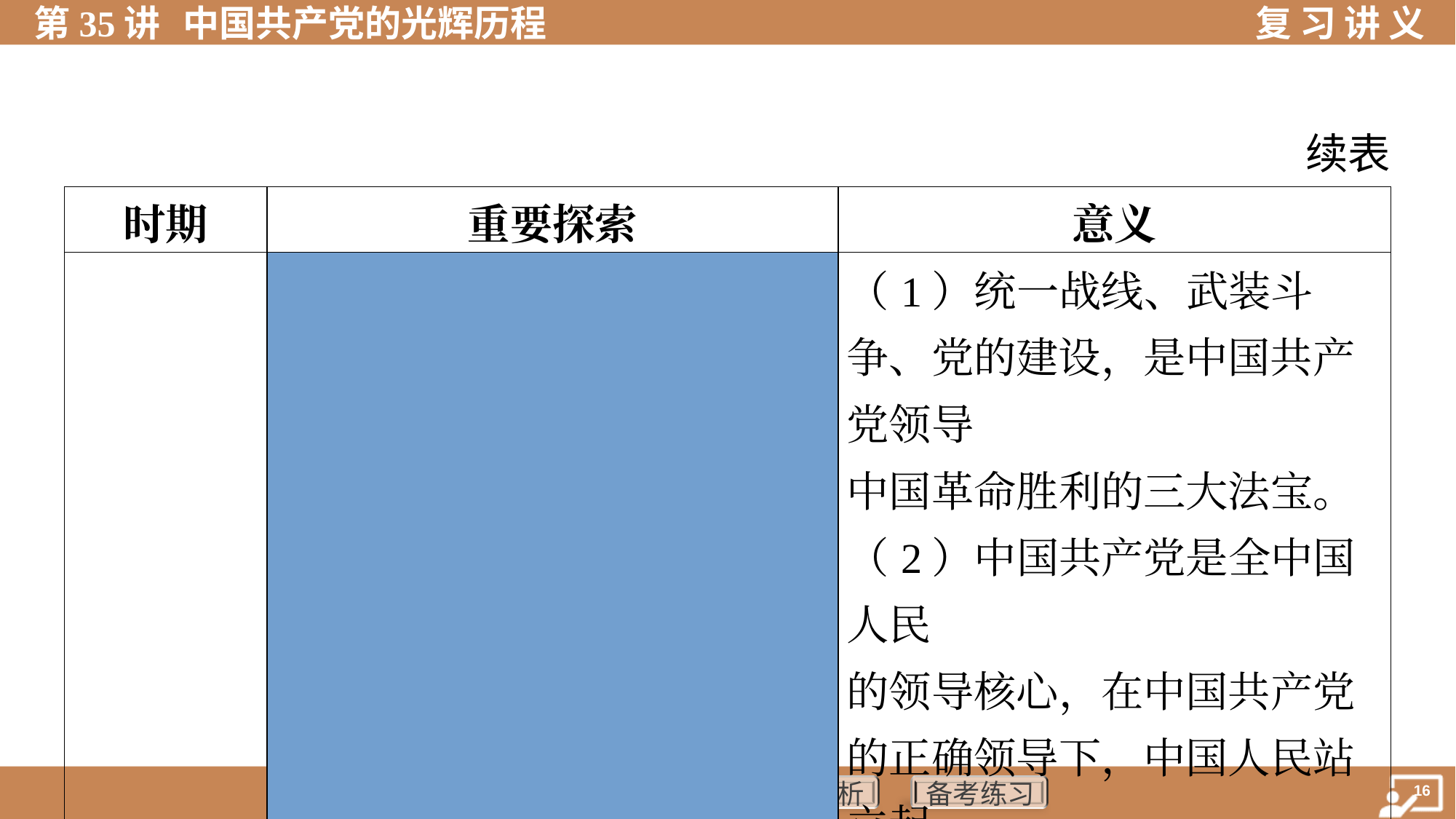

续表
| 时期 |  | 重要探索 | 意义 |
| --- | --- | --- | --- |
| 认识 |  | （1）统一战线、武装斗争、党的建设，是中国共产党领导 中国革命胜利的三大法宝。（2）中国共产党是全中国人民 的领导核心，在中国共产党的正确领导下，中国人民站立起 来了，中国实现了历史性的飞跃，中华民族任人宰割的时代 一去不复返了。（3）中国共产党领导是中国特色社会主义 最本质的特征，是中国特色社会主义制度的最大优势，我们 要坚持中国共产党的领导 |  |